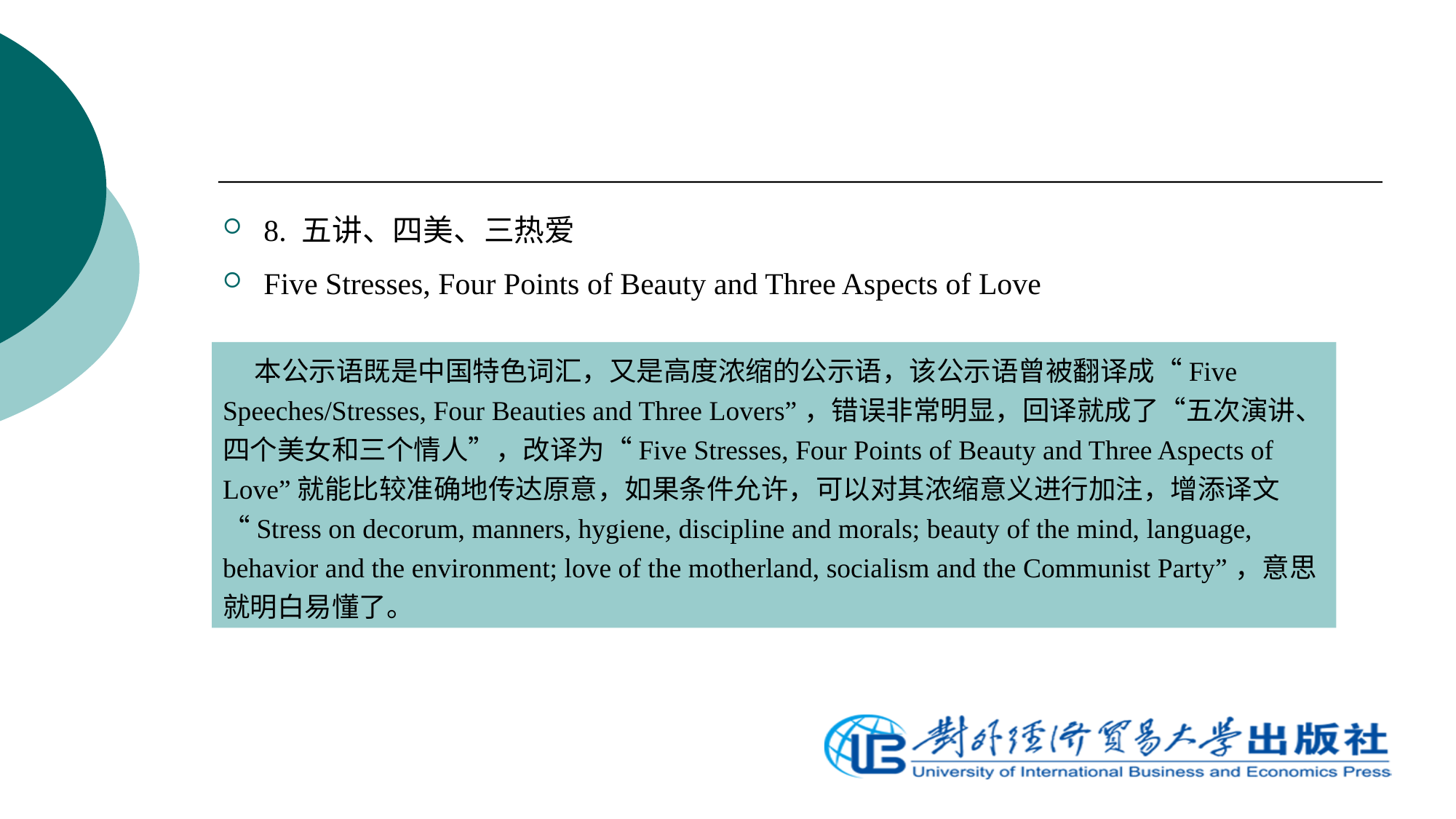

8. 五讲、四美、三热爱
Five Stresses, Four Points of Beauty and Three Aspects of Love

本公示语既是中国特色词汇，又是高度浓缩的公示语，该公示语曾被翻译成“Five Speeches/Stresses, Four Beauties and Three Lovers”，错误非常明显，回译就成了“五次演讲、四个美女和三个情人”，改译为“Five Stresses, Four Points of Beauty and Three Aspects of Love”就能比较准确地传达原意，如果条件允许，可以对其浓缩意义进行加注，增添译文“Stress on decorum, manners, hygiene, discipline and morals; beauty of the mind, language, behavior and the environment; love of the motherland, socialism and the Communist Party”，意思就明白易懂了。